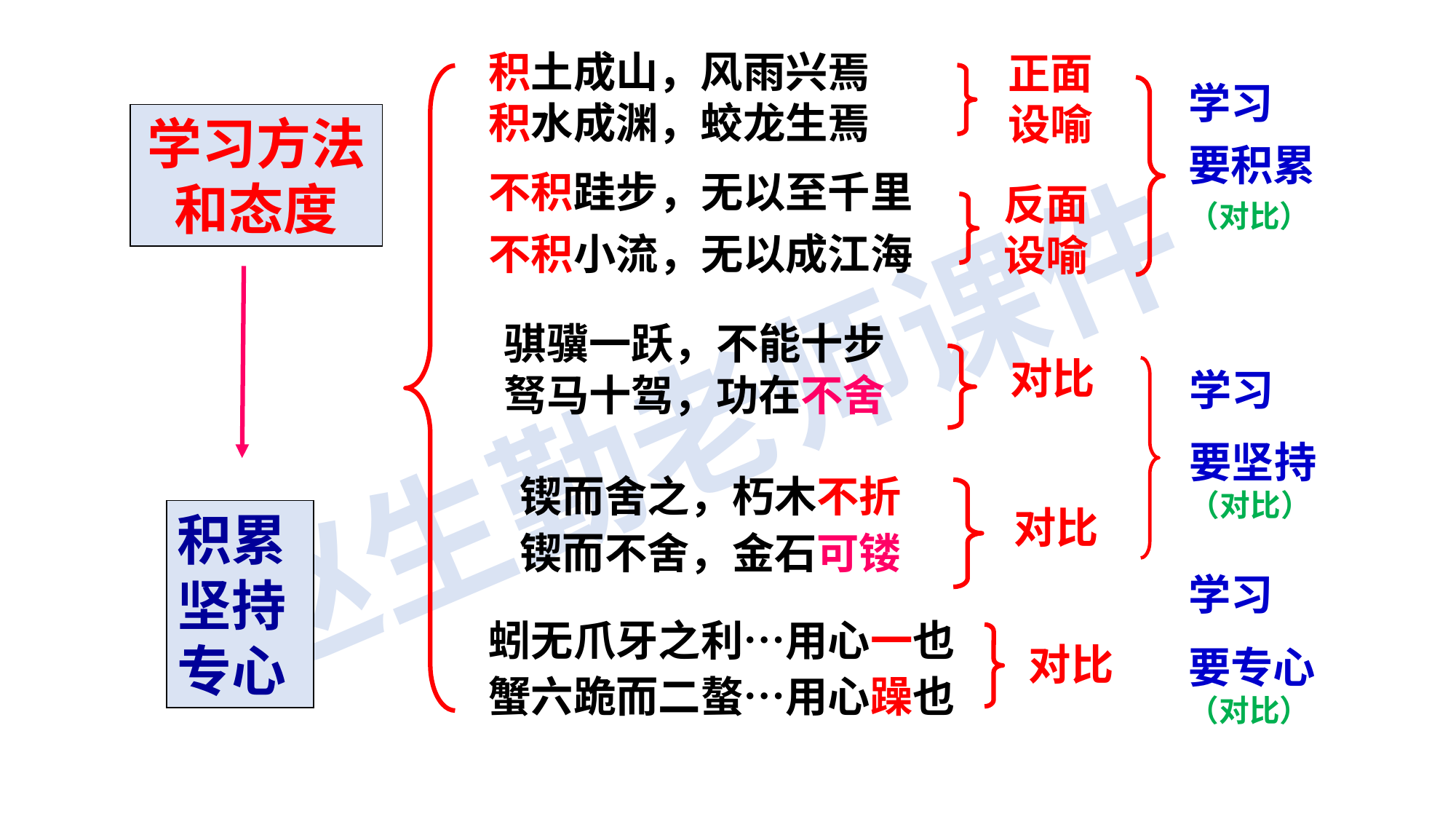

积土成山，风雨兴焉
积水成渊，蛟龙生焉
正面设喻

学习
要积累
（对比）
学习方法和态度
不积跬步，无以至千里
不积小流，无以成江海
反面设喻

骐骥一跃，不能十步
驽马十驾，功在不舍

对比
学习
要坚持（对比）

锲而舍之，朽木不折
锲而不舍，金石可镂

对比
积累
坚持
专心
学习
要专心（对比）
蚓无爪牙之利…用心一也
蟹六跪而二螯…用心躁也

对比